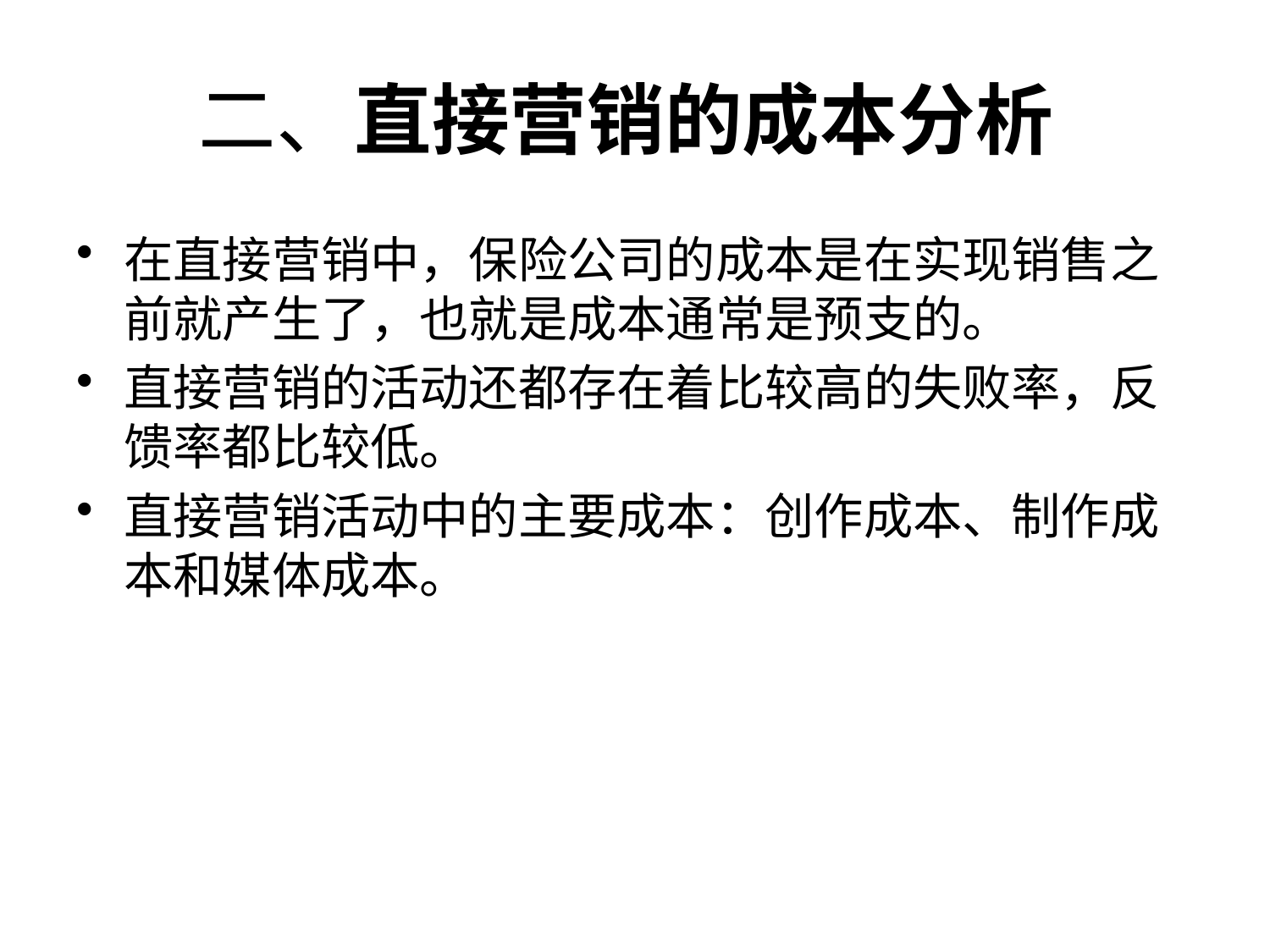

# 二、直接营销的成本分析
在直接营销中，保险公司的成本是在实现销售之前就产生了，也就是成本通常是预支的。
直接营销的活动还都存在着比较高的失败率，反馈率都比较低。
直接营销活动中的主要成本：创作成本、制作成本和媒体成本。